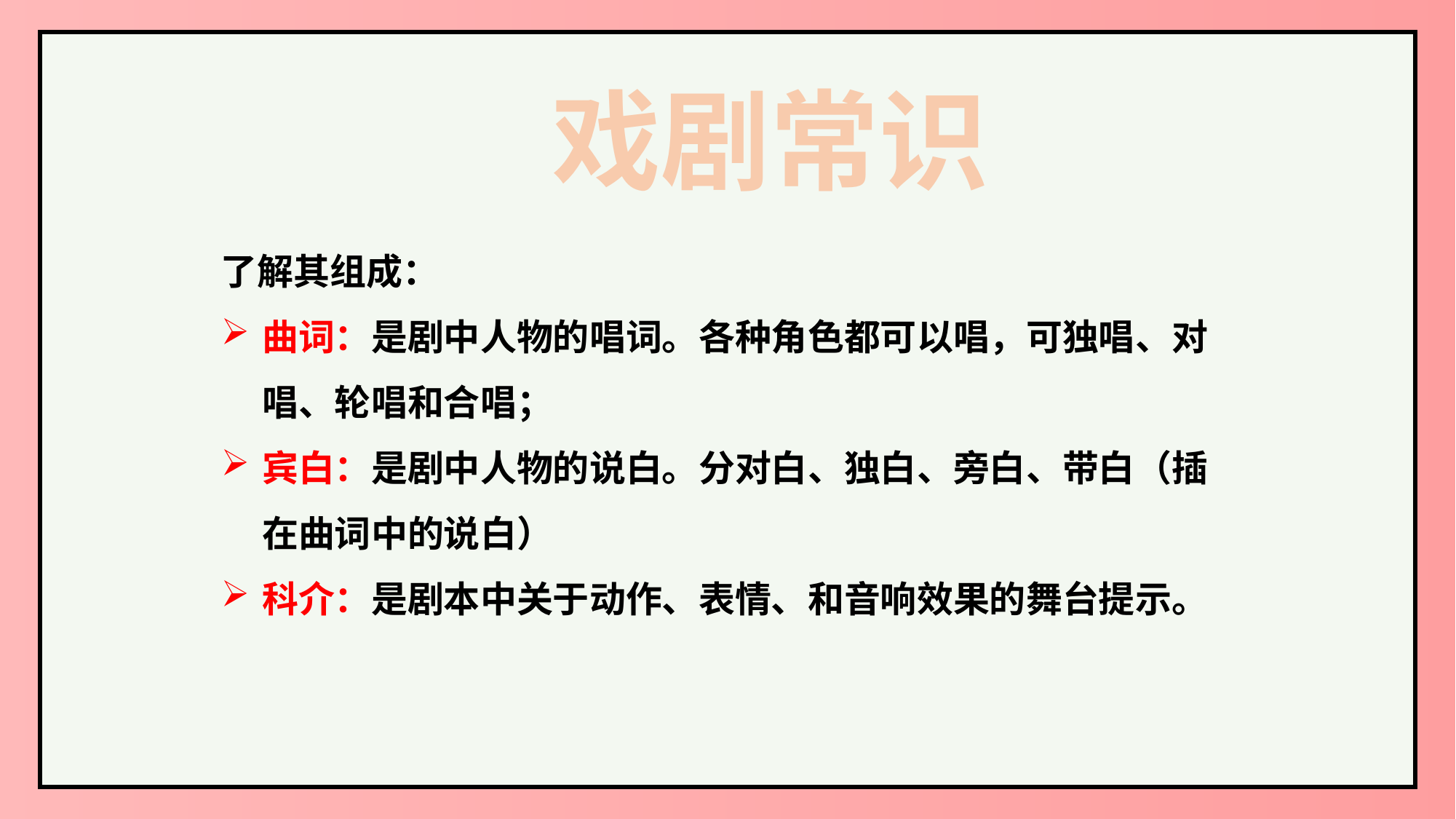

戏剧常识
了解其组成：
曲词：是剧中人物的唱词。各种角色都可以唱，可独唱、对唱、轮唱和合唱；
宾白：是剧中人物的说白。分对白、独白、旁白、带白（插在曲词中的说白）
科介：是剧本中关于动作、表情、和音响效果的舞台提示。